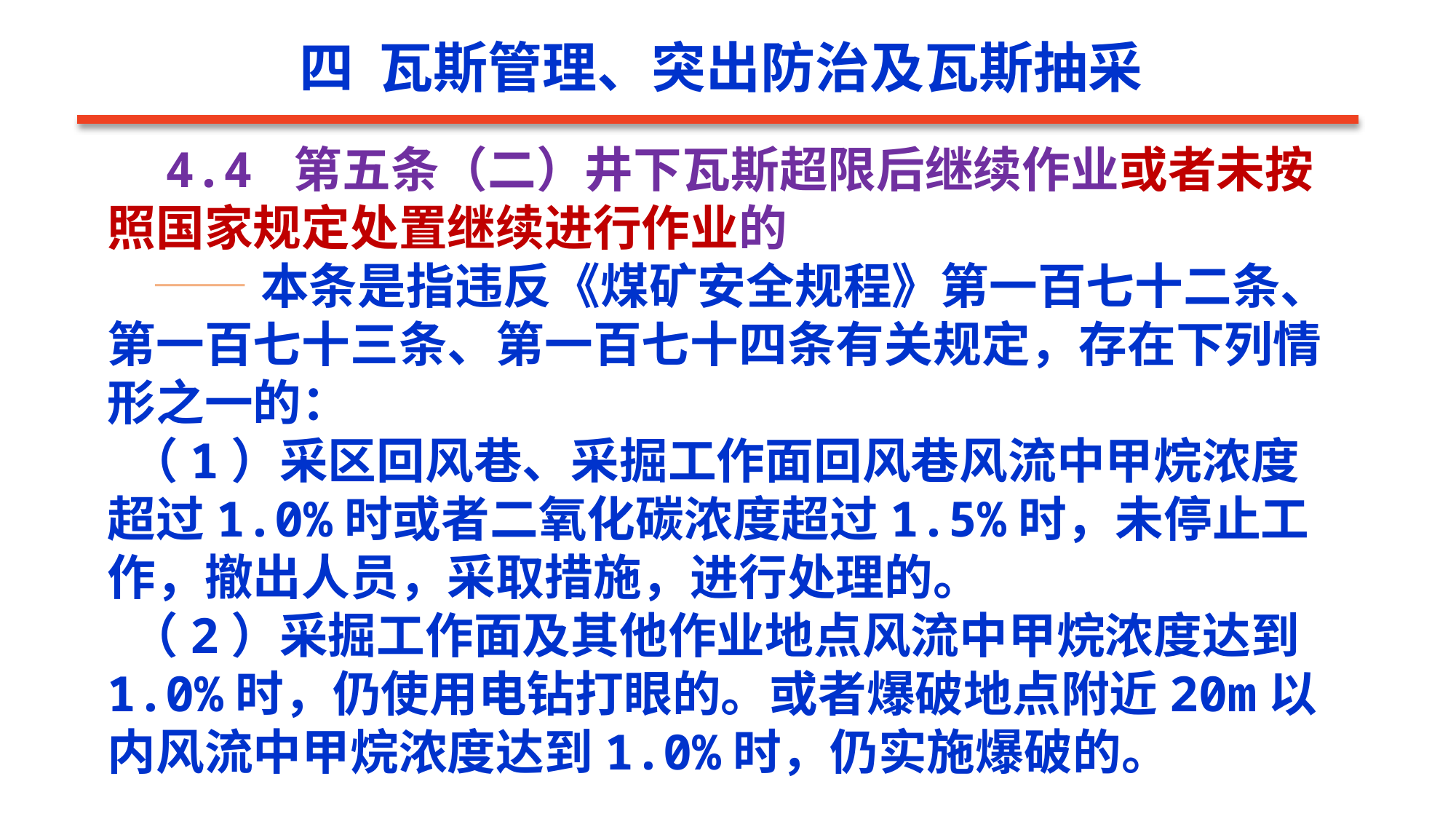

四  瓦斯管理、突出防治及瓦斯抽采
  4.4 第五条（二）井下瓦斯超限后继续作业或者未按照国家规定处置继续进行作业的
    ——本条是指违反《煤矿安全规程》第一百七十二条、第一百七十三条、第一百七十四条有关规定，存在下列情形之一的：
 （1）采区回风巷、采掘工作面回风巷风流中甲烷浓度超过1.0%时或者二氧化碳浓度超过1.5%时，未停止工作，撤出人员，采取措施，进行处理的。
 （2）采掘工作面及其他作业地点风流中甲烷浓度达到1.0%时，仍使用电钻打眼的。或者爆破地点附近20m以内风流中甲烷浓度达到1.0%时，仍实施爆破的。